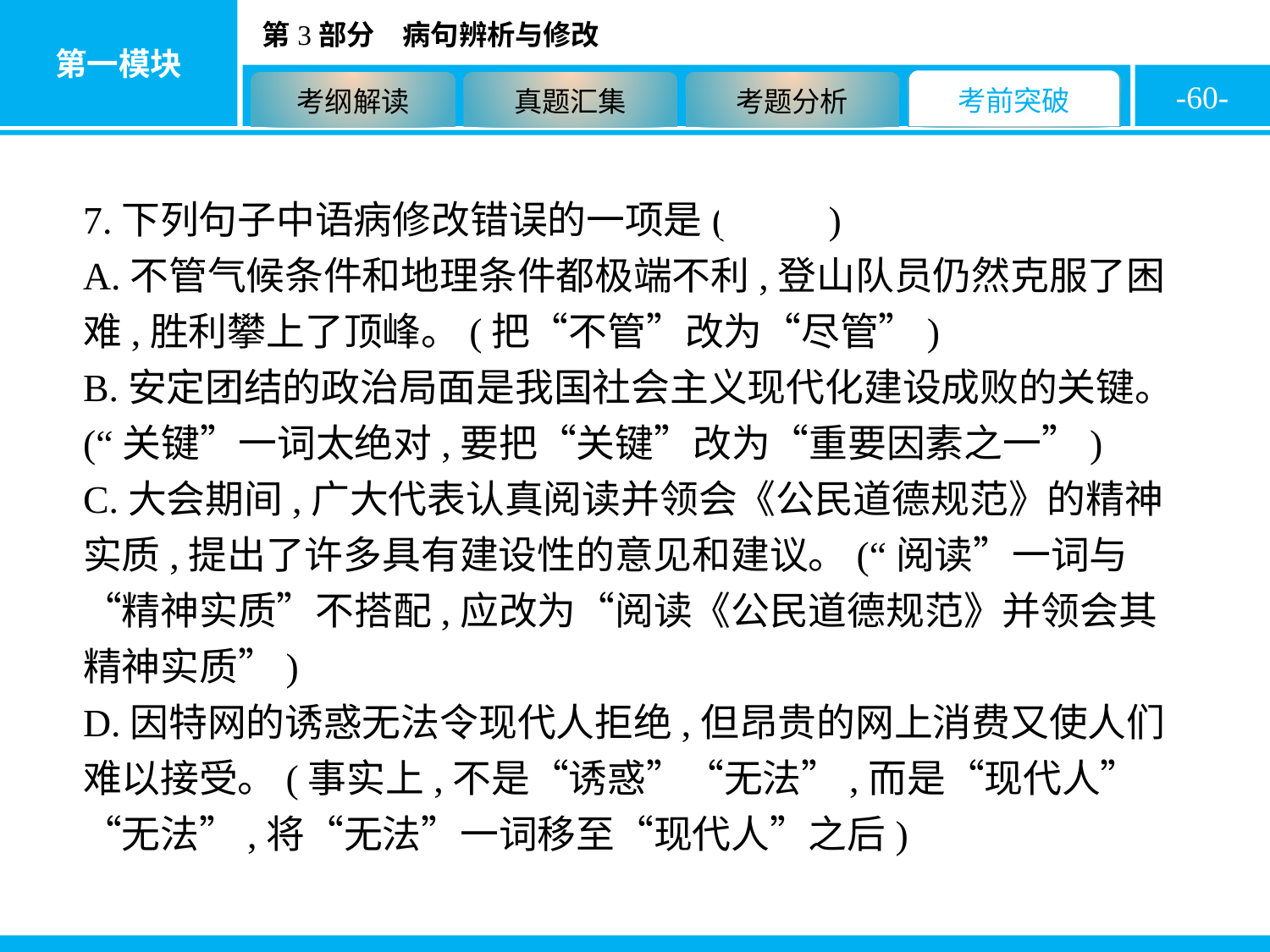

-60-
7.下列句子中语病修改错误的一项是(    B    )
A.不管气候条件和地理条件都极端不利,登山队员仍然克服了困难,胜利攀上了顶峰。(把“不管”改为“尽管”)
B.安定团结的政治局面是我国社会主义现代化建设成败的关键。(“关键”一词太绝对,要把“关键”改为“重要因素之一”)
C.大会期间,广大代表认真阅读并领会《公民道德规范》的精神实质,提出了许多具有建设性的意见和建议。(“阅读”一词与“精神实质”不搭配,应改为“阅读《公民道德规范》并领会其精神实质”)
D.因特网的诱惑无法令现代人拒绝,但昂贵的网上消费又使人们难以接受。(事实上,不是“诱惑”“无法”,而是“现代人”“无法”,将“无法”一词移至“现代人”之后)